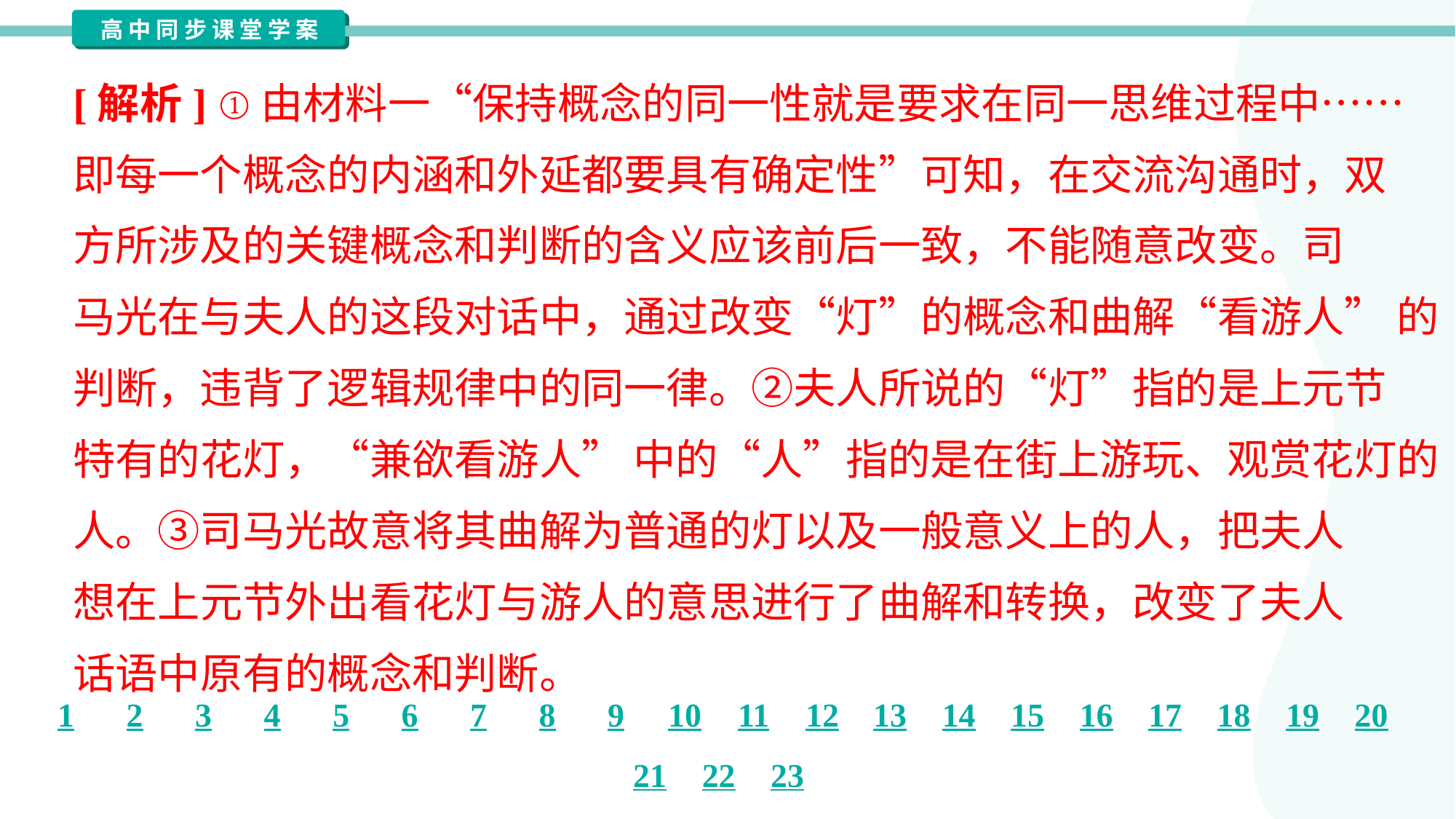

[解析] ①由材料一“保持概念的同一性就是要求在同一思维过程中……
即每一个概念的内涵和外延都要具有确定性”可知，在交流沟通时，双
方所涉及的关键概念和判断的含义应该前后一致，不能随意改变。司
马光在与夫人的这段对话中，通过改变“灯”的概念和曲解“看游人” 的
判断，违背了逻辑规律中的同一律。②夫人所说的“灯”指的是上元节
特有的花灯，“兼欲看游人” 中的“人”指的是在街上游玩、观赏花灯的
人。③司马光故意将其曲解为普通的灯以及一般意义上的人，把夫人
想在上元节外出看花灯与游人的意思进行了曲解和转换，改变了夫人
话语中原有的概念和判断。